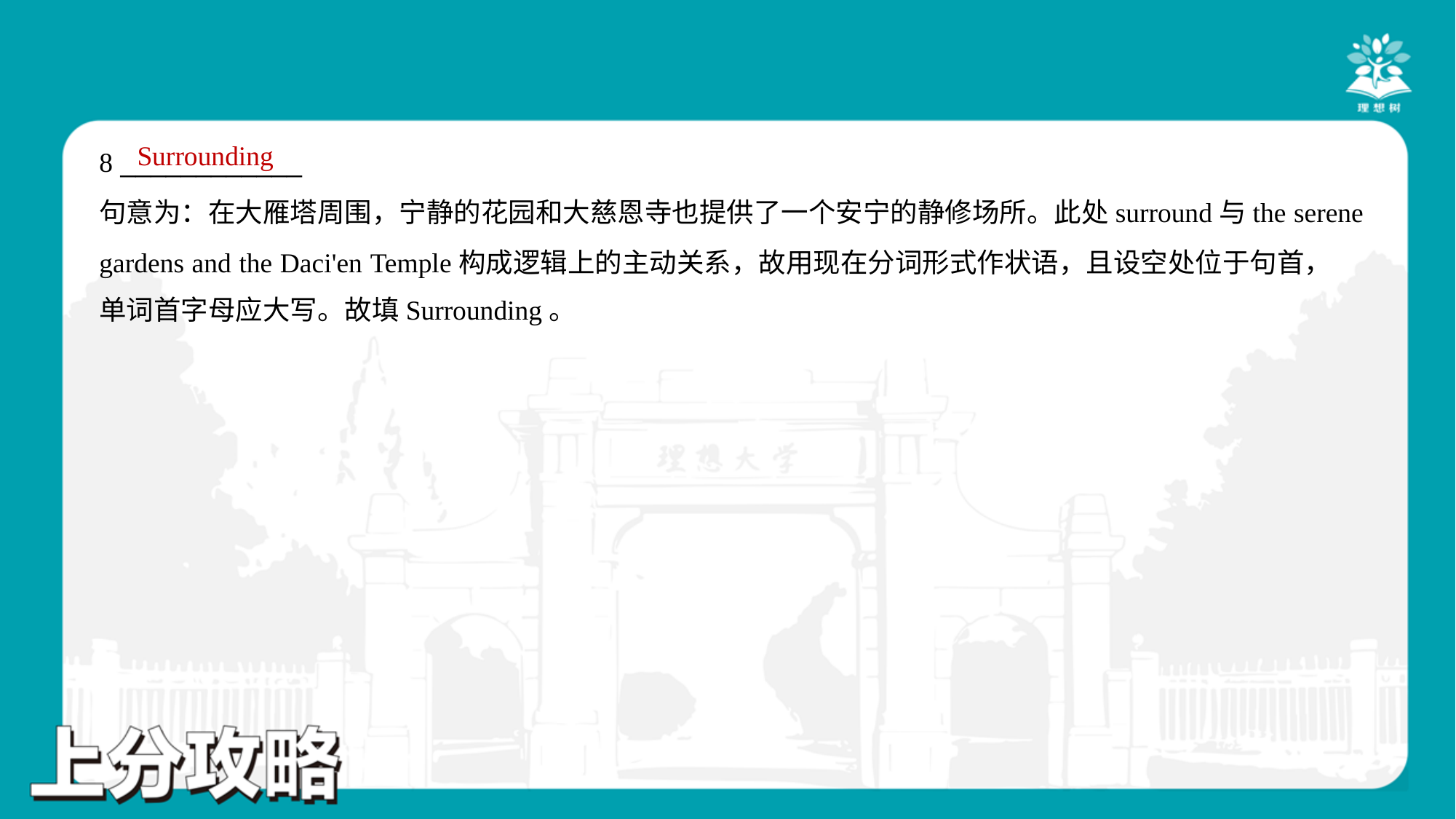

Surrounding
8 ____________
句意为：在大雁塔周围，宁静的花园和大慈恩寺也提供了一个安宁的静修场所。此处surround与the serene
gardens and the Daci'en Temple构成逻辑上的主动关系，故用现在分词形式作状语，且设空处位于句首，
单词首字母应大写。故填Surrounding。